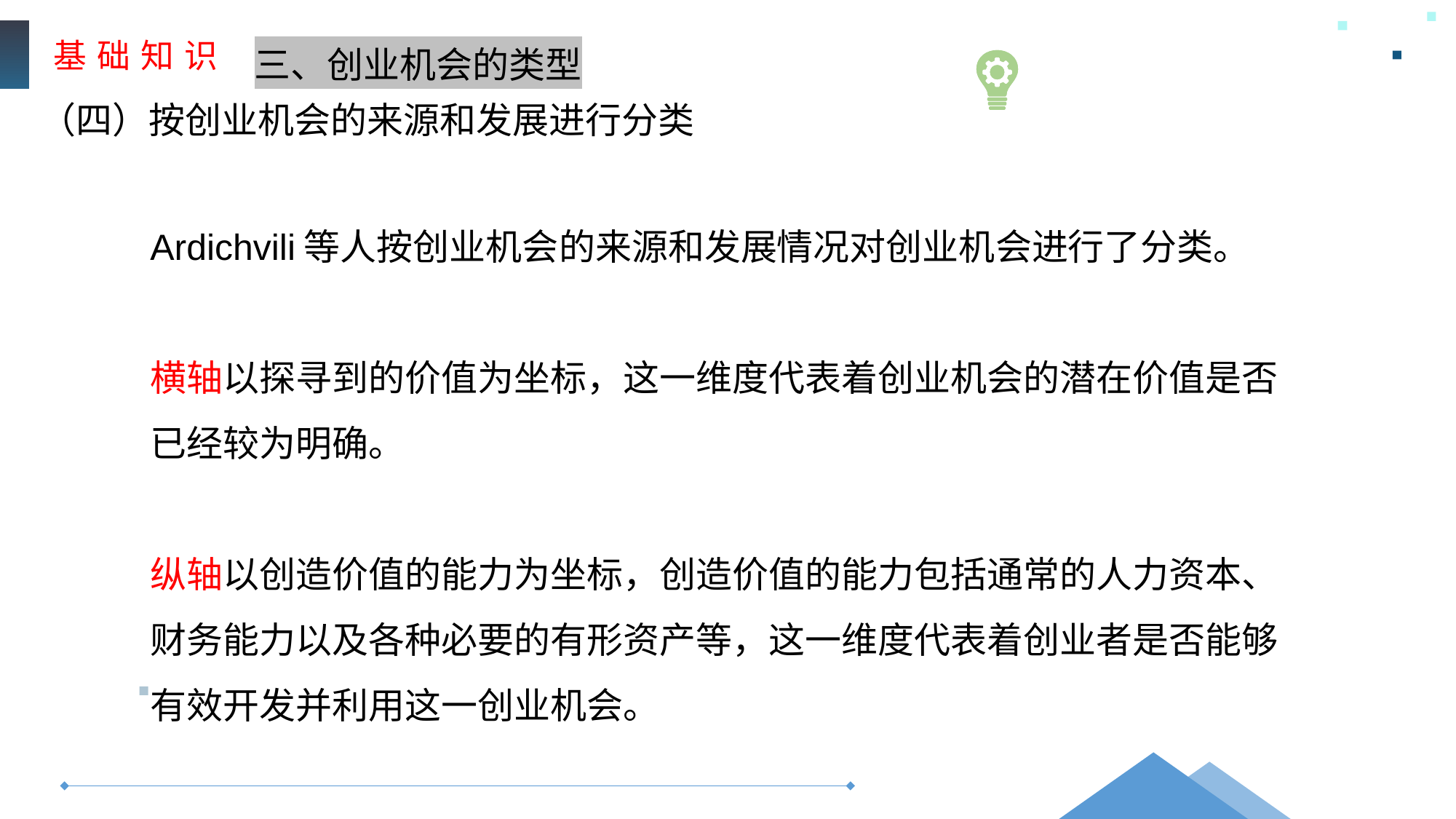

基 础 知 识

三、创业机会的类型

（四）按创业机会的来源和发展进行分类
Ardichvili等人按创业机会的来源和发展情况对创业机会进行了分类。

横轴以探寻到的价值为坐标，这一维度代表着创业机会的潜在价值是否已经较为明确。

纵轴以创造价值的能力为坐标，创造价值的能力包括通常的人力资本、财务能力以及各种必要的有形资产等，这一维度代表着创业者是否能够有效开发并利用这一创业机会。